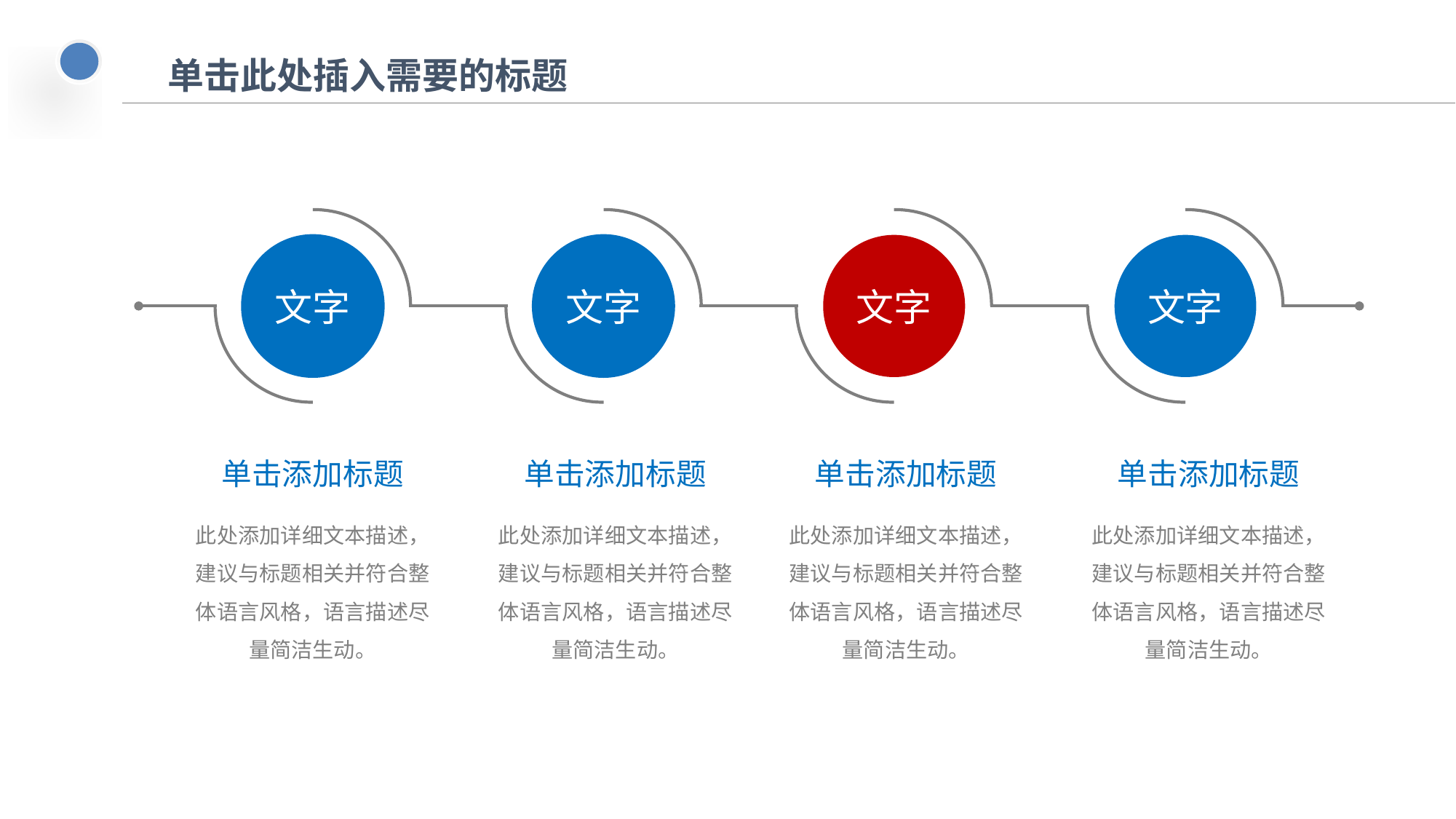

# 单击此处插入需要的标题

文字
文字
文字
文字

单击添加标题
单击添加标题
单击添加标题
单击添加标题
此处添加详细文本描述，建议与标题相关并符合整体语言风格，语言描述尽量简洁生动。
此处添加详细文本描述，建议与标题相关并符合整体语言风格，语言描述尽量简洁生动。
此处添加详细文本描述，建议与标题相关并符合整体语言风格，语言描述尽量简洁生动。
此处添加详细文本描述，建议与标题相关并符合整体语言风格，语言描述尽量简洁生动。